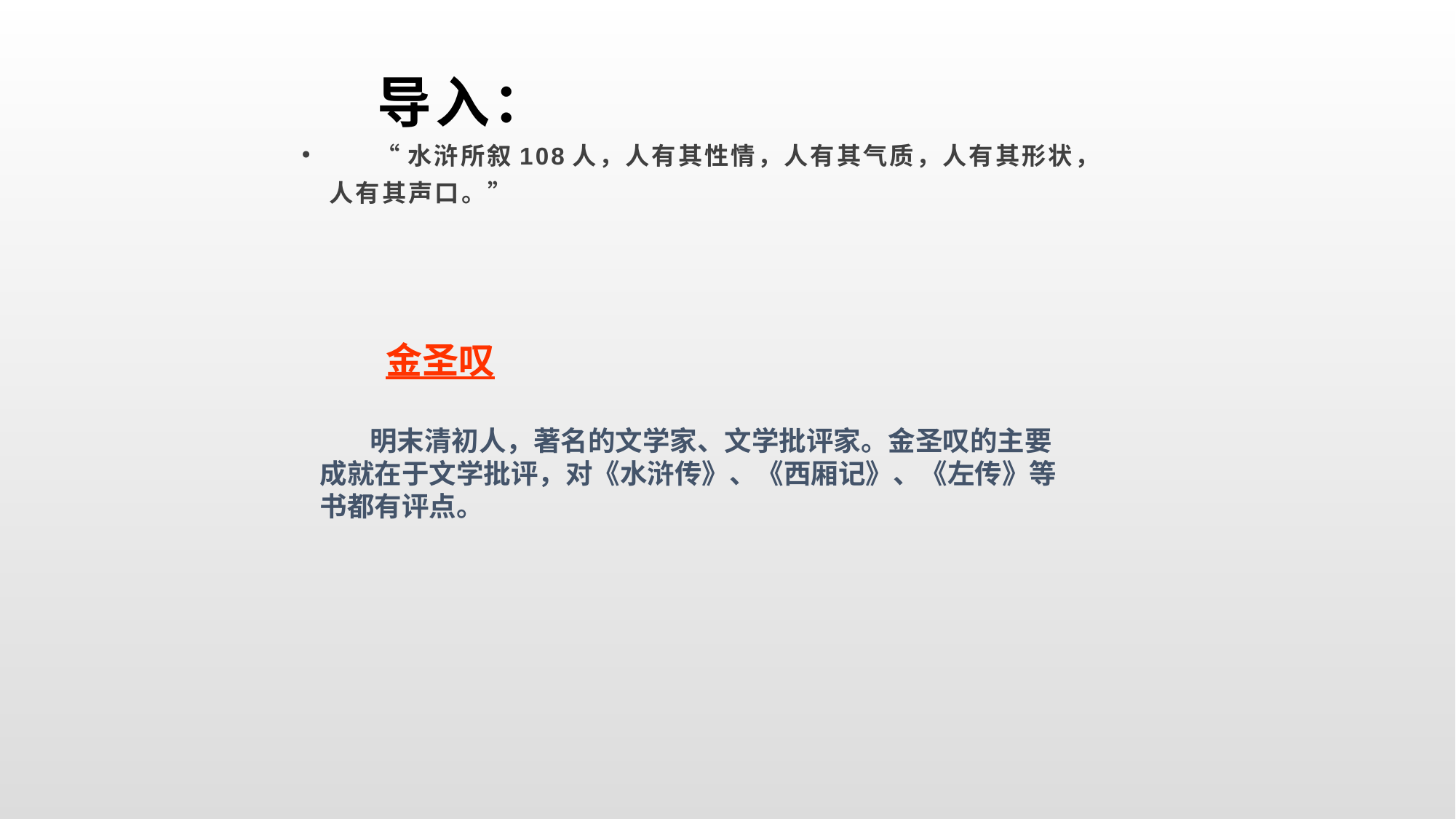

# 导入：

      “水浒所叙108人，人有其性情，人有其气质，人有其形状，人有其声口。”
金圣叹
       明末清初人，著名的文学家、文学批评家。金圣叹的主要成就在于文学批评，对《水浒传》、《西厢记》、《左传》等书都有评点。